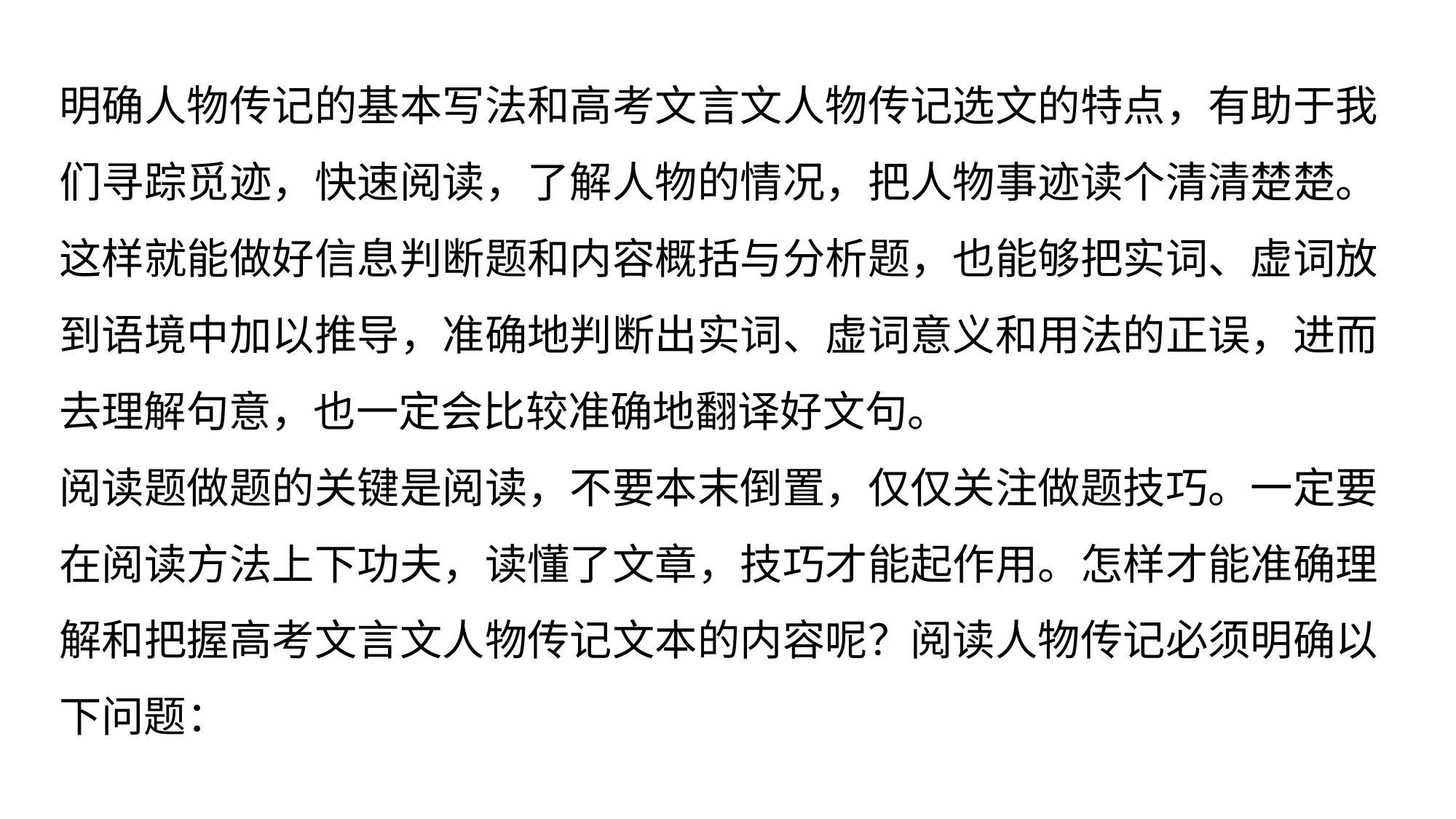

明确人物传记的基本写法和高考文言文人物传记选文的特点，有助于我们寻踪觅迹，快速阅读，了解人物的情况，把人物事迹读个清清楚楚。这样就能做好信息判断题和内容概括与分析题，也能够把实词、虚词放到语境中加以推导，准确地判断出实词、虚词意义和用法的正误，进而去理解句意，也一定会比较准确地翻译好文句。
阅读题做题的关键是阅读，不要本末倒置，仅仅关注做题技巧。一定要在阅读方法上下功夫，读懂了文章，技巧才能起作用。怎样才能准确理解和把握高考文言文人物传记文本的内容呢？阅读人物传记必须明确以下问题：